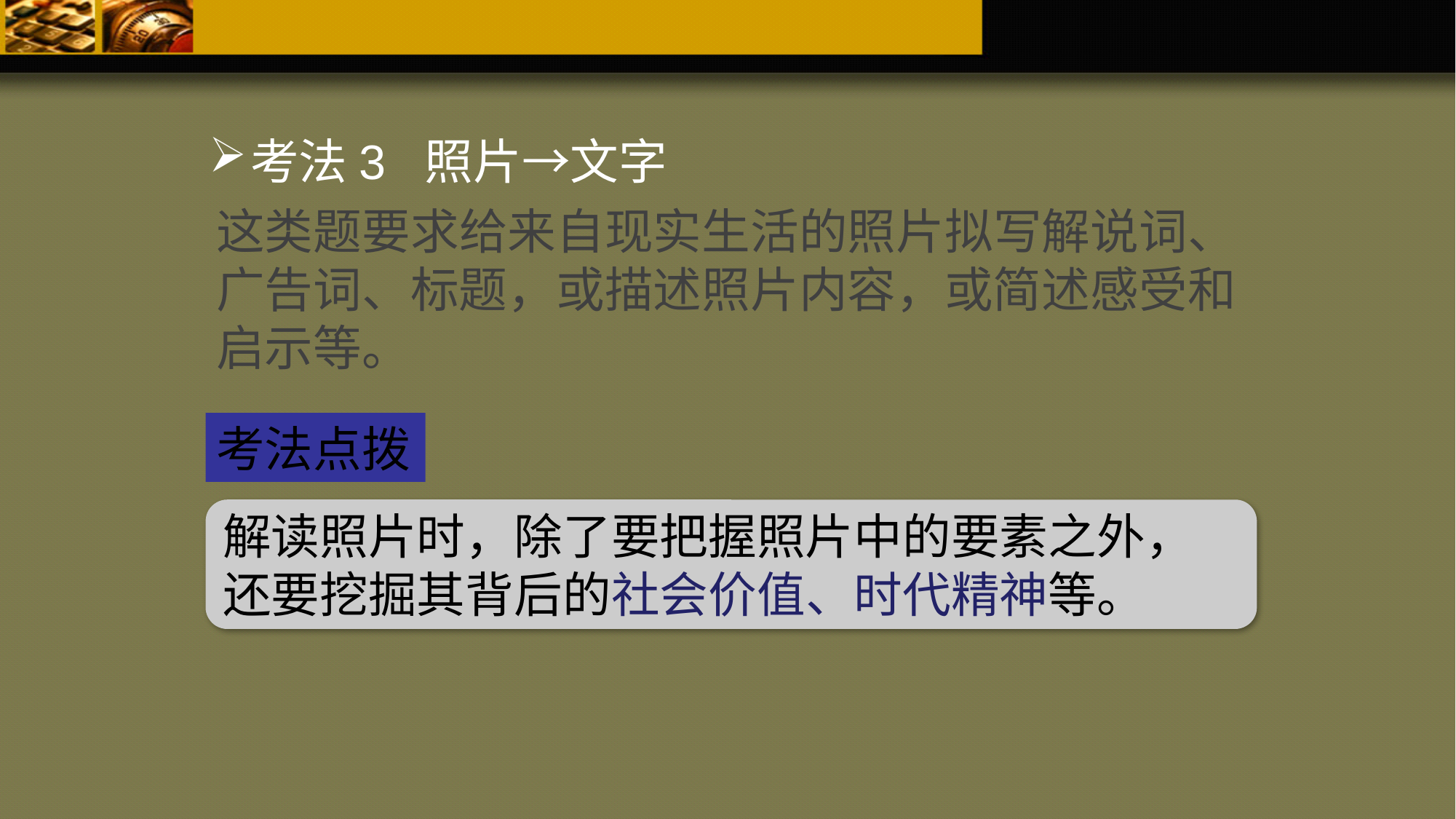

考法3  照片→文字
这类题要求给来自现实生活的照片拟写解说词、广告词、标题，或描述照片内容，或简述感受和启示等。
考法点拨
解读照片时，除了要把握照片中的要素之外，还要挖掘其背后的社会价值、时代精神等。